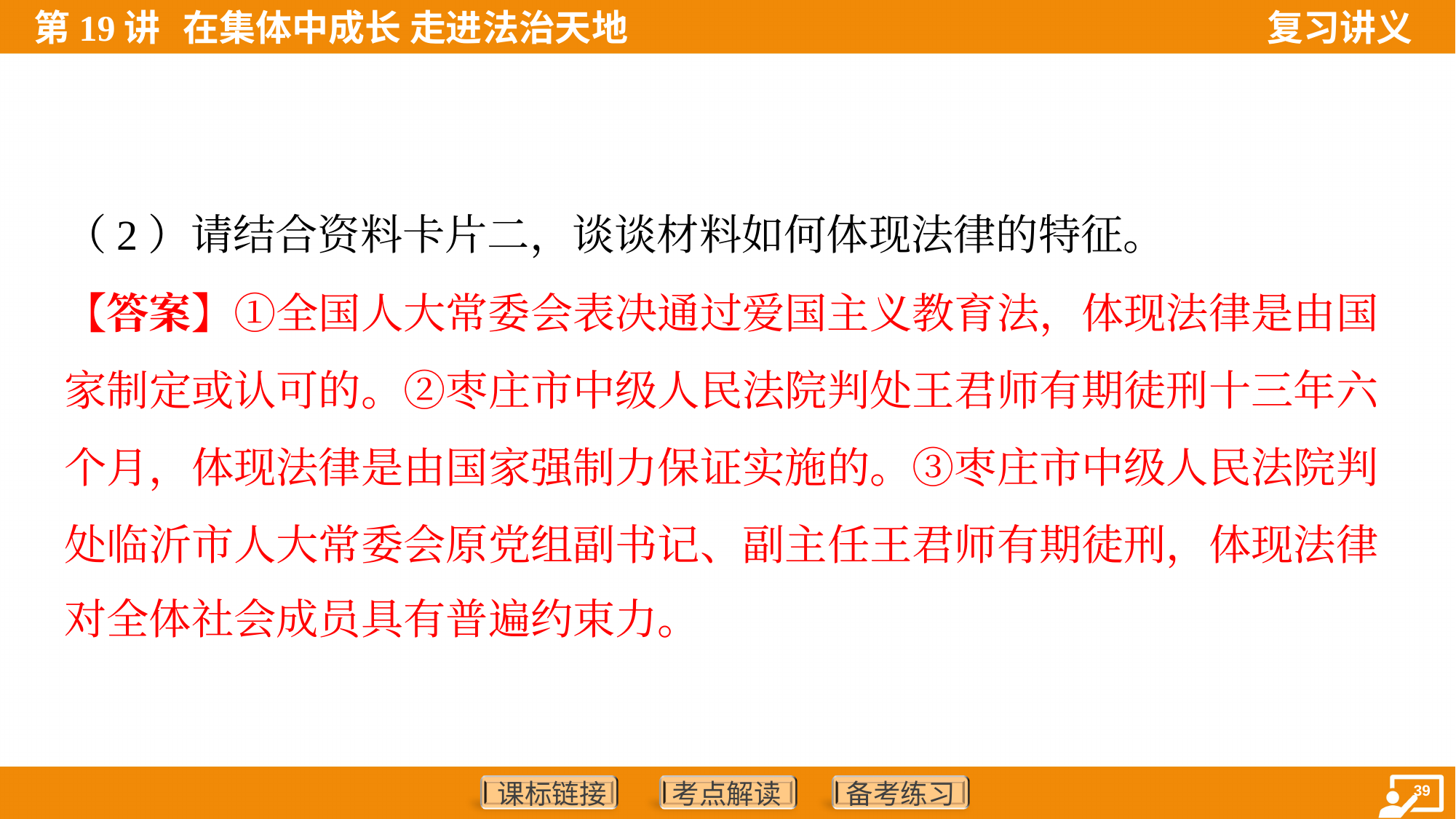

（2）请结合资料卡片二，谈谈材料如何体现法律的特征。
【答案】①全国人大常委会表决通过爱国主义教育法，体现法律是由国
家制定或认可的。②枣庄市中级人民法院判处王君师有期徒刑十三年六
个月，体现法律是由国家强制力保证实施的。③枣庄市中级人民法院判
处临沂市人大常委会原党组副书记、副主任王君师有期徒刑，体现法律
对全体社会成员具有普遍约束力。